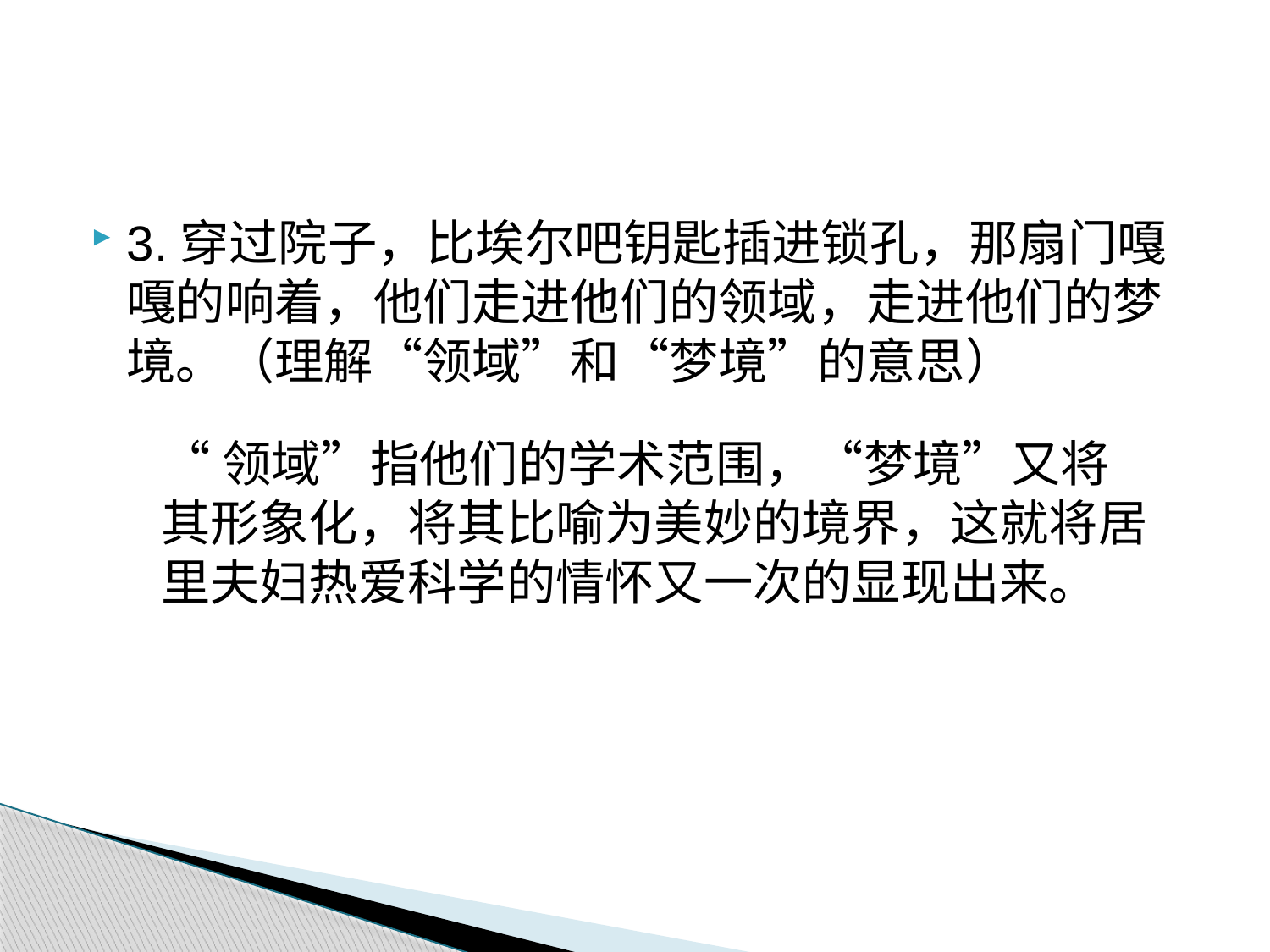

3.穿过院子，比埃尔吧钥匙插进锁孔，那扇门嘎嘎的响着，他们走进他们的领域，走进他们的梦境。（理解“领域”和“梦境”的意思）
“领域”指他们的学术范围，“梦境”又将其形象化，将其比喻为美妙的境界，这就将居里夫妇热爱科学的情怀又一次的显现出来。